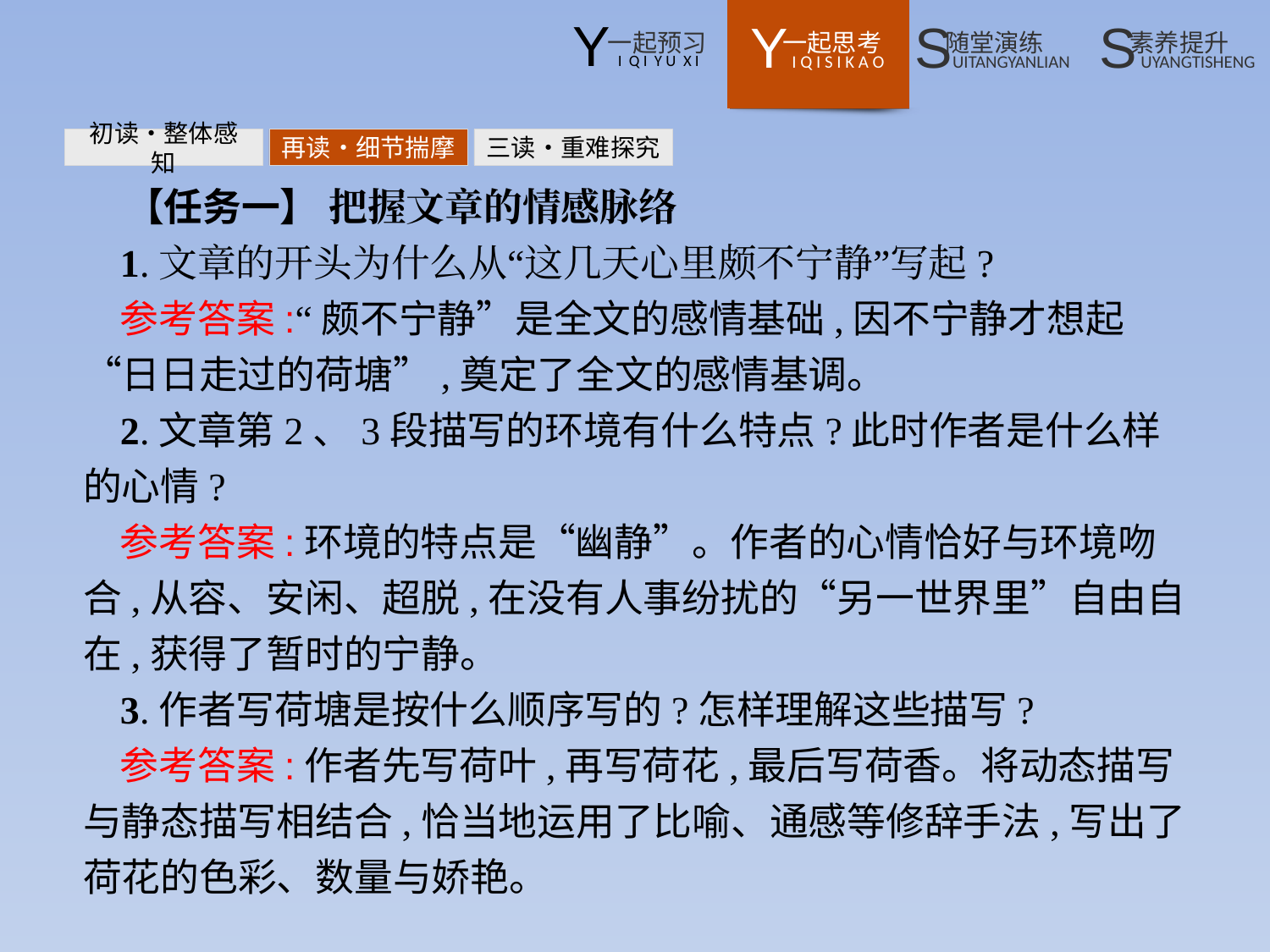

初读•整体感知
再读•细节揣摩
三读•重难探究
【任务一】 把握文章的情感脉络
1.文章的开头为什么从“这几天心里颇不宁静”写起?
参考答案:“颇不宁静”是全文的感情基础,因不宁静才想起“日日走过的荷塘”,奠定了全文的感情基调。
2.文章第2、3段描写的环境有什么特点?此时作者是什么样的心情?
参考答案:环境的特点是“幽静”。作者的心情恰好与环境吻合,从容、安闲、超脱,在没有人事纷扰的“另一世界里”自由自在,获得了暂时的宁静。
3.作者写荷塘是按什么顺序写的?怎样理解这些描写?
参考答案:作者先写荷叶,再写荷花,最后写荷香。将动态描写与静态描写相结合,恰当地运用了比喻、通感等修辞手法,写出了荷花的色彩、数量与娇艳。